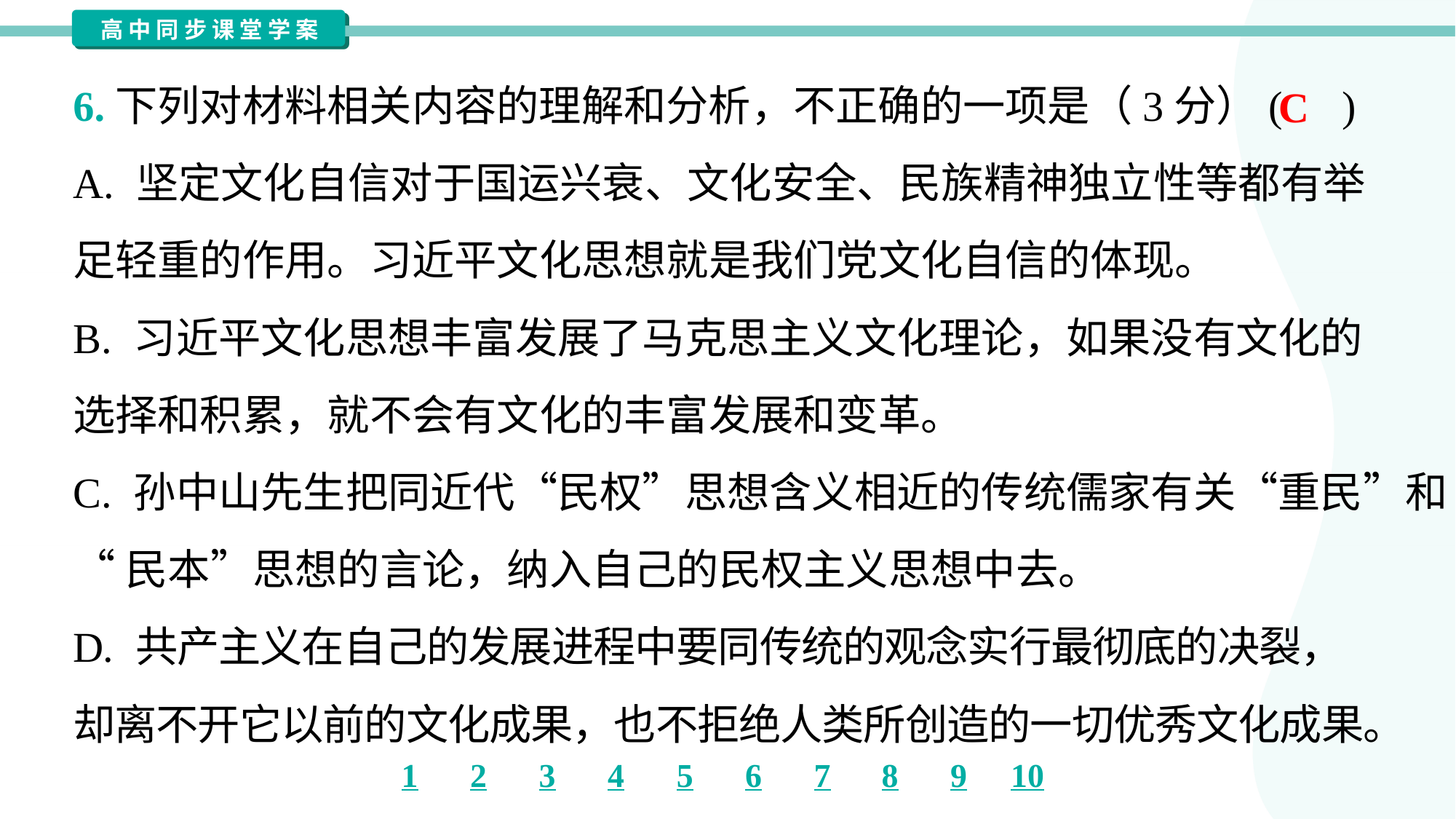

6.下列对材料相关内容的理解和分析，不正确的一项是（3分）(     )
C
A. 坚定文化自信对于国运兴衰、文化安全、民族精神独立性等都有举
足轻重的作用。习近平文化思想就是我们党文化自信的体现。
B. 习近平文化思想丰富发展了马克思主义文化理论，如果没有文化的
选择和积累，就不会有文化的丰富发展和变革。
C. 孙中山先生把同近代“民权”思想含义相近的传统儒家有关“重民”和
“民本”思想的言论，纳入自己的民权主义思想中去。
D. 共产主义在自己的发展进程中要同传统的观念实行最彻底的决裂，
却离不开它以前的文化成果，也不拒绝人类所创造的一切优秀文化成果。